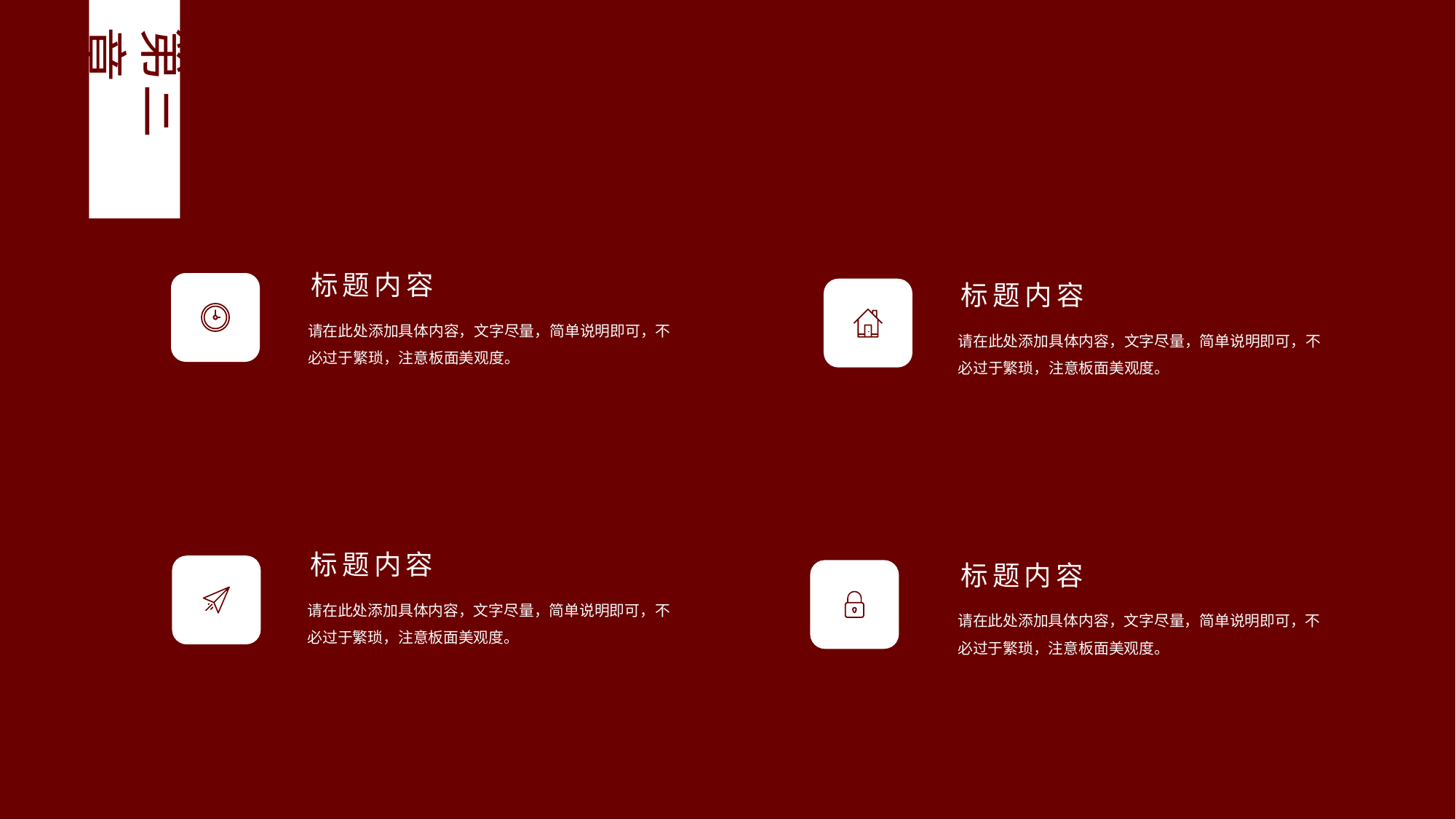

第三章
标题内容

标题内容

请在此处添加具体内容，文字尽量，简单说明即可，不必过于繁琐，注意板面美观度。
请在此处添加具体内容，文字尽量，简单说明即可，不必过于繁琐，注意板面美观度。
标题内容
标题内容

请在此处添加具体内容，文字尽量，简单说明即可，不必过于繁琐，注意板面美观度。
请在此处添加具体内容，文字尽量，简单说明即可，不必过于繁琐，注意板面美观度。